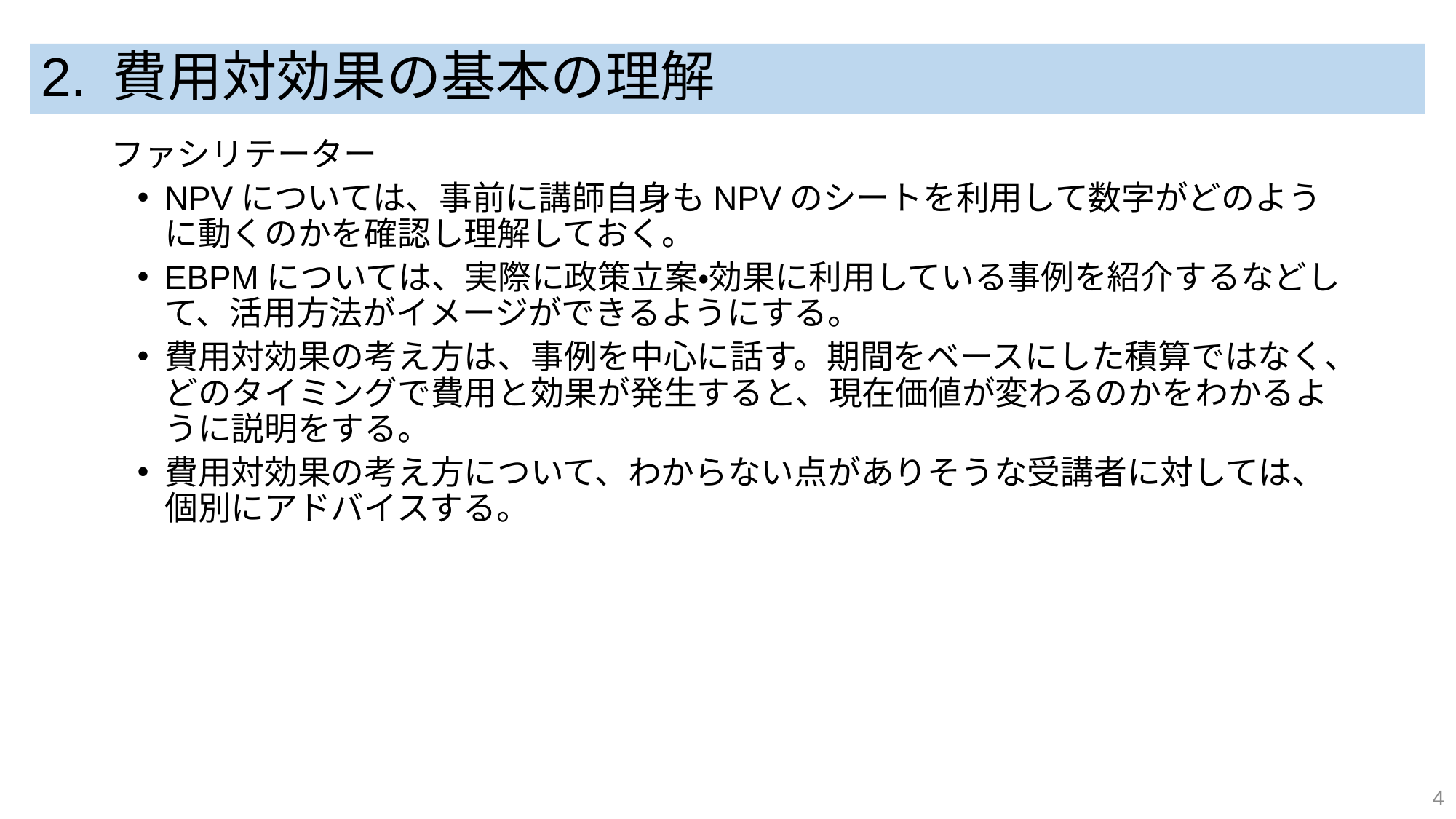

# 2. 費用対効果の基本の理解
ファシリテーター
NPVについては、事前に講師自身もNPVのシートを利用して数字がどのように動くのかを確認し理解しておく。
EBPMについては、実際に政策立案・効果に利用している事例を紹介するなどして、活用方法がイメージができるようにする。
費用対効果の考え方は、事例を中心に話す。期間をベースにした積算ではなく、どのタイミングで費用と効果が発生すると、現在価値が変わるのかをわかるように説明をする。
費用対効果の考え方について、わからない点がありそうな受講者に対しては、個別にアドバイスする。

4